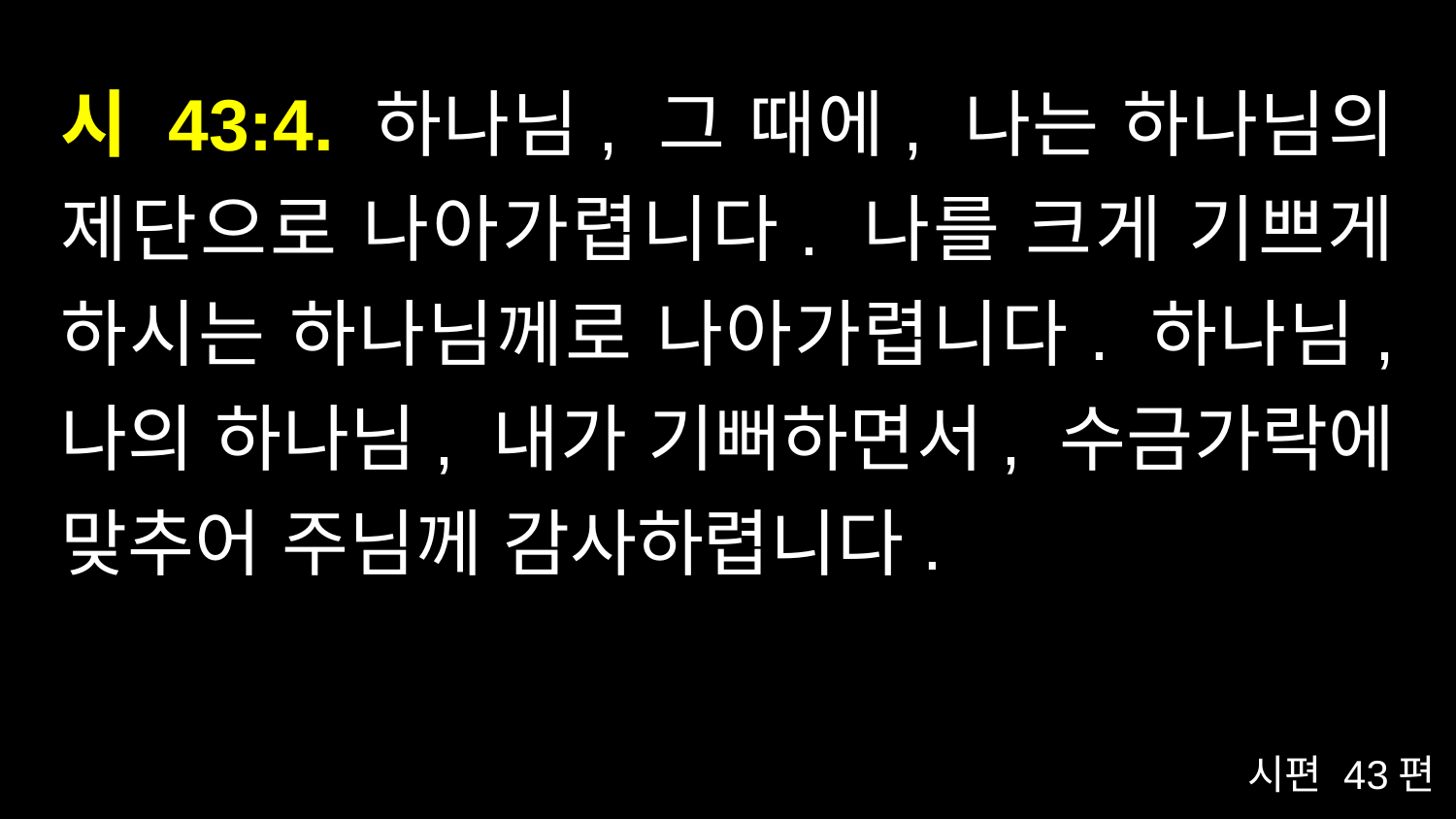

# 시 43:4. 하나님, 그 때에, 나는 하나님의 제단으로 나아가렵니다. 나를 크게 기쁘게 하시는 하나님께로 나아가렵니다. 하나님, 나의 하나님, 내가 기뻐하면서, 수금가락에 맞추어 주님께 감사하렵니다.
시편 43편